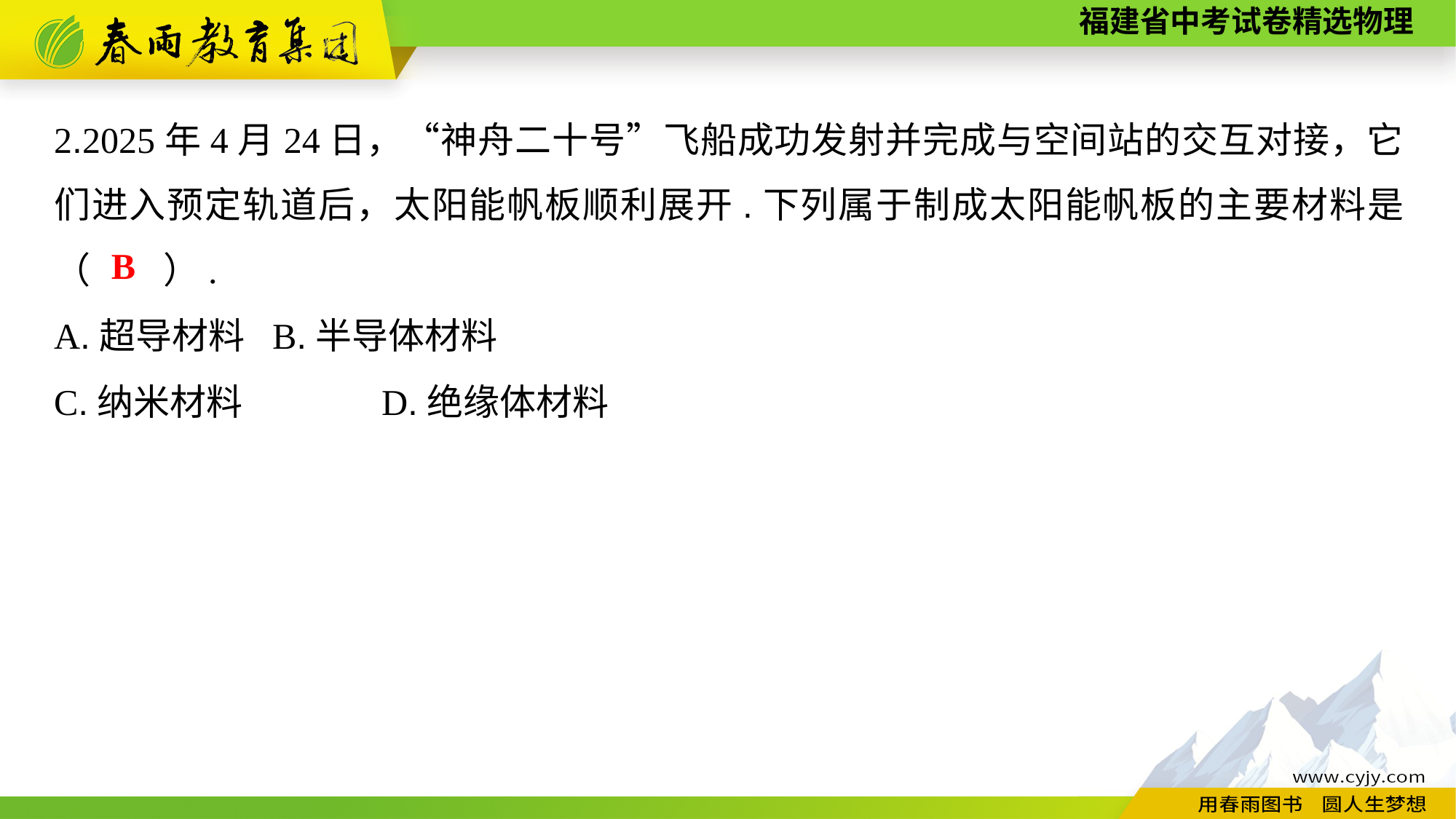

2.2025年4月24日，“神舟二十号”飞船成功发射并完成与空间站的交互对接，它们进入预定轨道后，太阳能帆板顺利展开.下列属于制成太阳能帆板的主要材料是（　　）.
A.超导材料	B.半导体材料
C.纳米材料　　	D.绝缘体材料
B